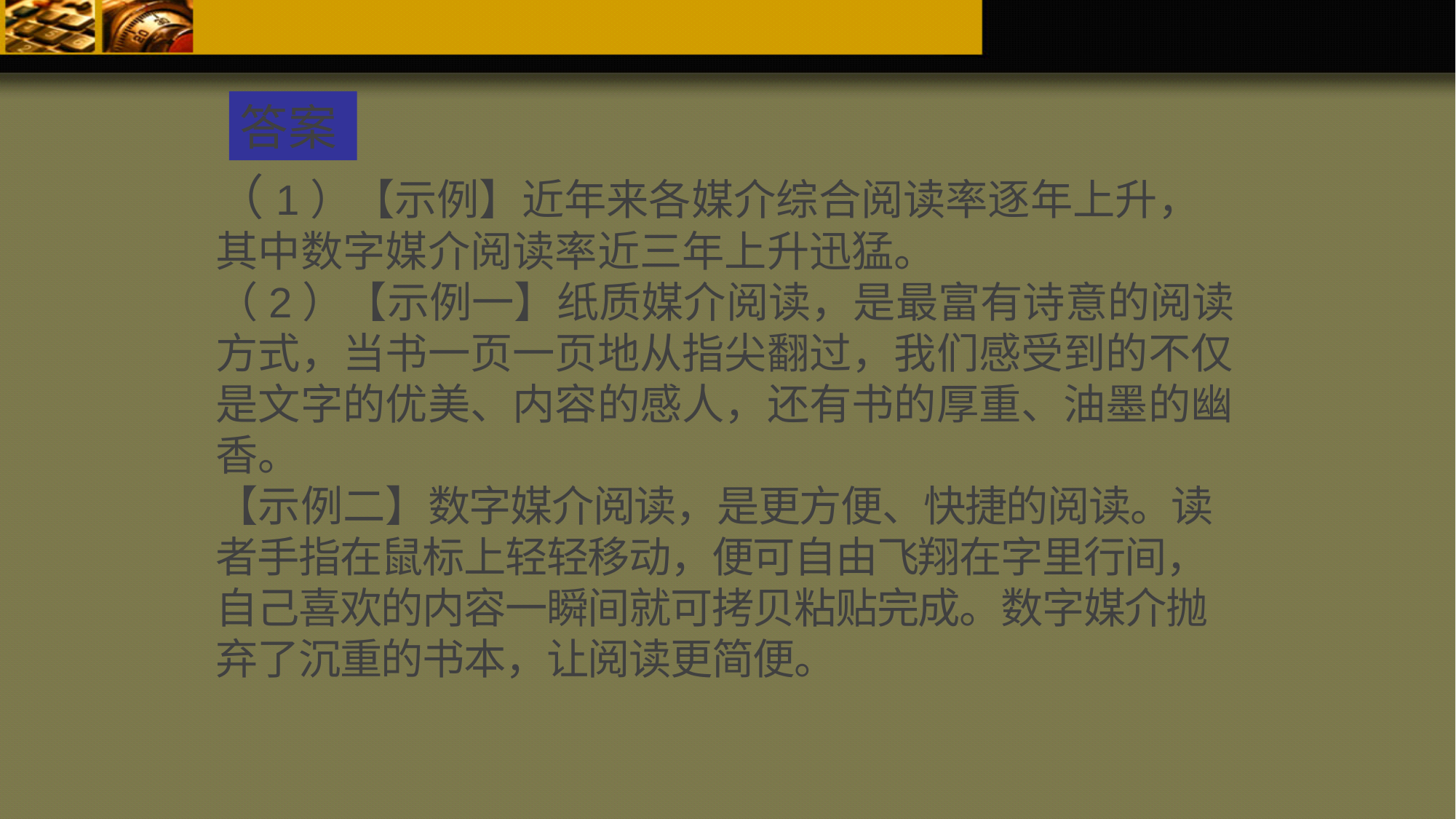

答案
（1）【示例】近年来各媒介综合阅读率逐年上升，其中数字媒介阅读率近三年上升迅猛。
（2）【示例一】纸质媒介阅读，是最富有诗意的阅读方式，当书一页一页地从指尖翻过，我们感受到的不仅是文字的优美、内容的感人，还有书的厚重、油墨的幽香。
【示例二】数字媒介阅读，是更方便、快捷的阅读。读者手指在鼠标上轻轻移动，便可自由飞翔在字里行间，自己喜欢的内容一瞬间就可拷贝粘贴完成。数字媒介抛弃了沉重的书本，让阅读更简便。